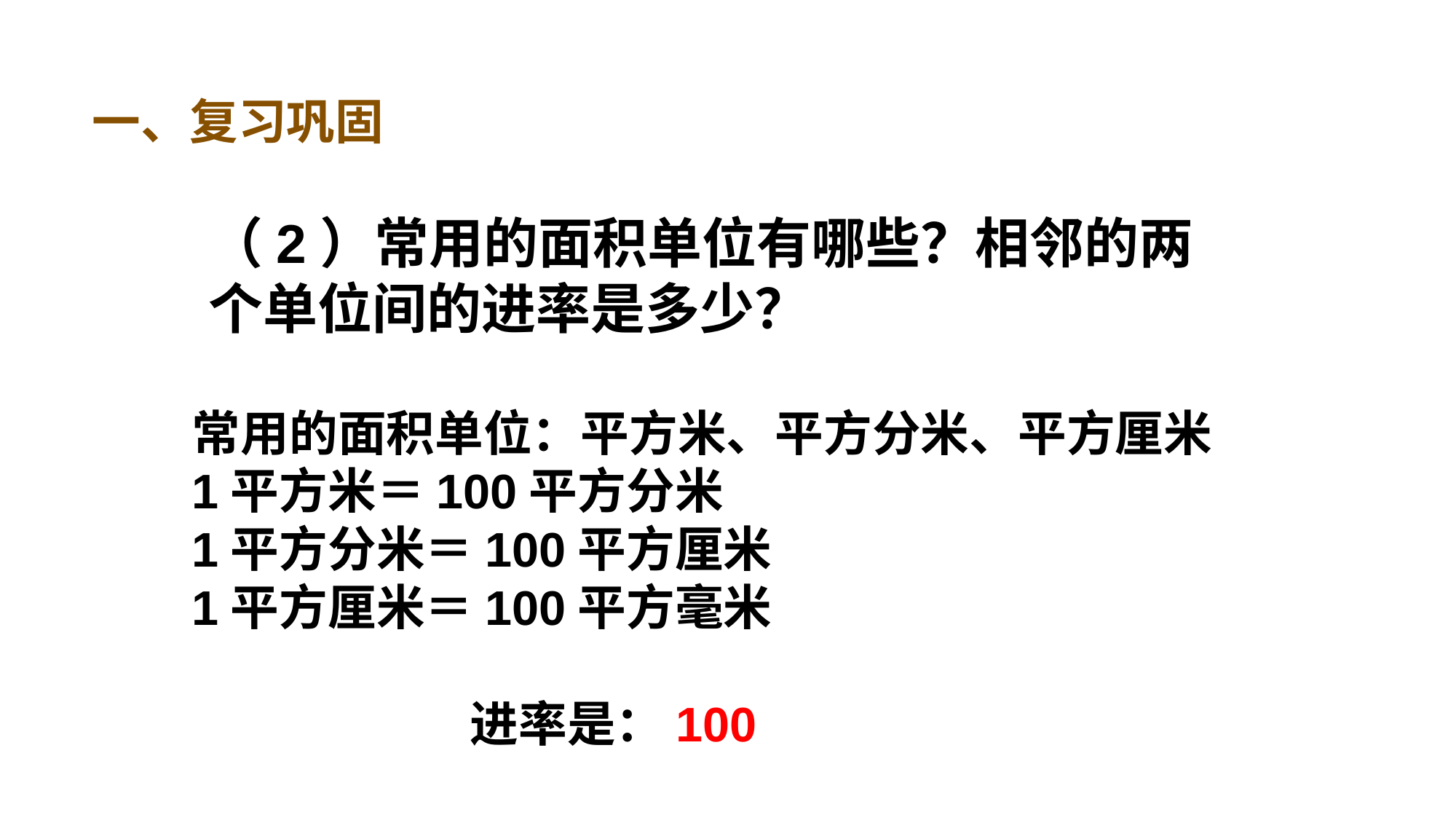

一、复习巩固
（2）常用的面积单位有哪些？相邻的两个单位间的进率是多少？
常用的面积单位：平方米、平方分米、平方厘米
1平方米＝100平方分米
1平方分米＝100平方厘米
1平方厘米＝100平方毫米

                        进率是：100